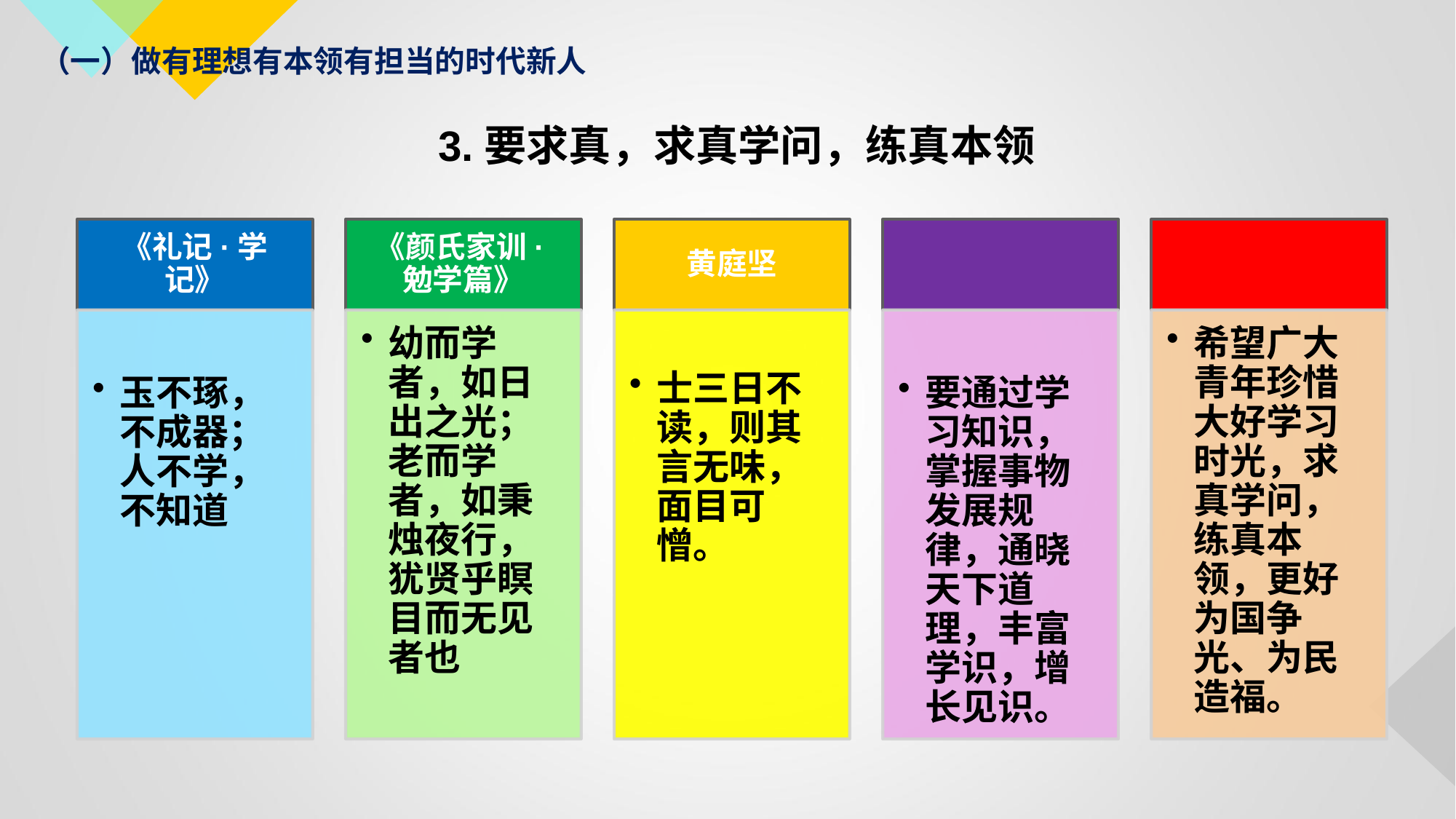

（一）做有理想有本领有担当的时代新人
# 3.要求真，求真学问，练真本领
《礼记·学记》

玉不琢，不成器；人不学，不知道
《颜氏家训·勉学篇》
幼而学者，如日出之光；老而学者，如秉烛夜行，犹贤乎瞑目而无见者也
黄庭坚

士三日不读，则其言无味，面目可憎。

要通过学习知识，掌握事物发展规律，通晓天下道理，丰富学识，增长见识。

希望广大青年珍惜大好学习时光，求真学问，练真本领，更好为国争光、为民造福。